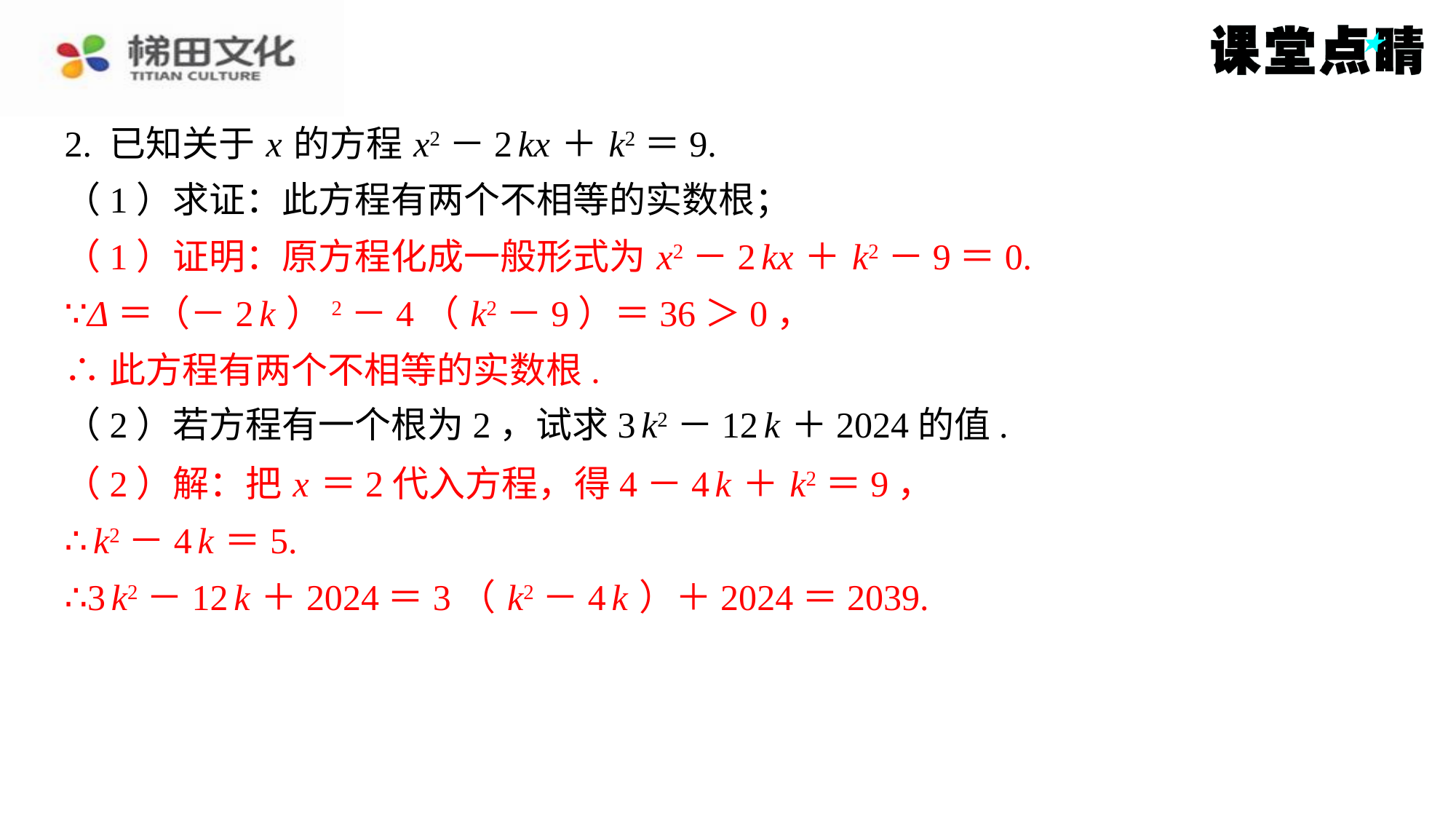

2. 已知关于 x 的方程 x2－2 kx ＋ k2＝9.
（1）求证：此方程有两个不相等的实数根；
（1）证明：原方程化成一般形式为 x2－2 kx ＋ k2－9＝0.
∵Δ＝（－2 k ）2－4（ k2－9）＝36＞0，
∴此方程有两个不相等的实数根.
（2）若方程有一个根为2，试求3 k2－12 k ＋2024的值.
（2）解：把 x ＝2代入方程，得4－4 k ＋ k2＝9，
∴ k2－4 k ＝5.
∴3 k2－12 k ＋2024＝3（ k2－4 k ）＋2024＝2039.
（1）证明：原方程化成一般形式为 x2－2 kx ＋ k2－9＝0.
∵Δ＝（－2 k ）2－4（ k2－9）＝36＞0，
∴此方程有两个不相等的实数根.
（2）解：把 x ＝2代入方程，得4－4 k ＋ k2＝9，
∴ k2－4 k ＝5.
∴3 k2－12 k ＋2024＝3（ k2－4 k ）＋2024＝2039.